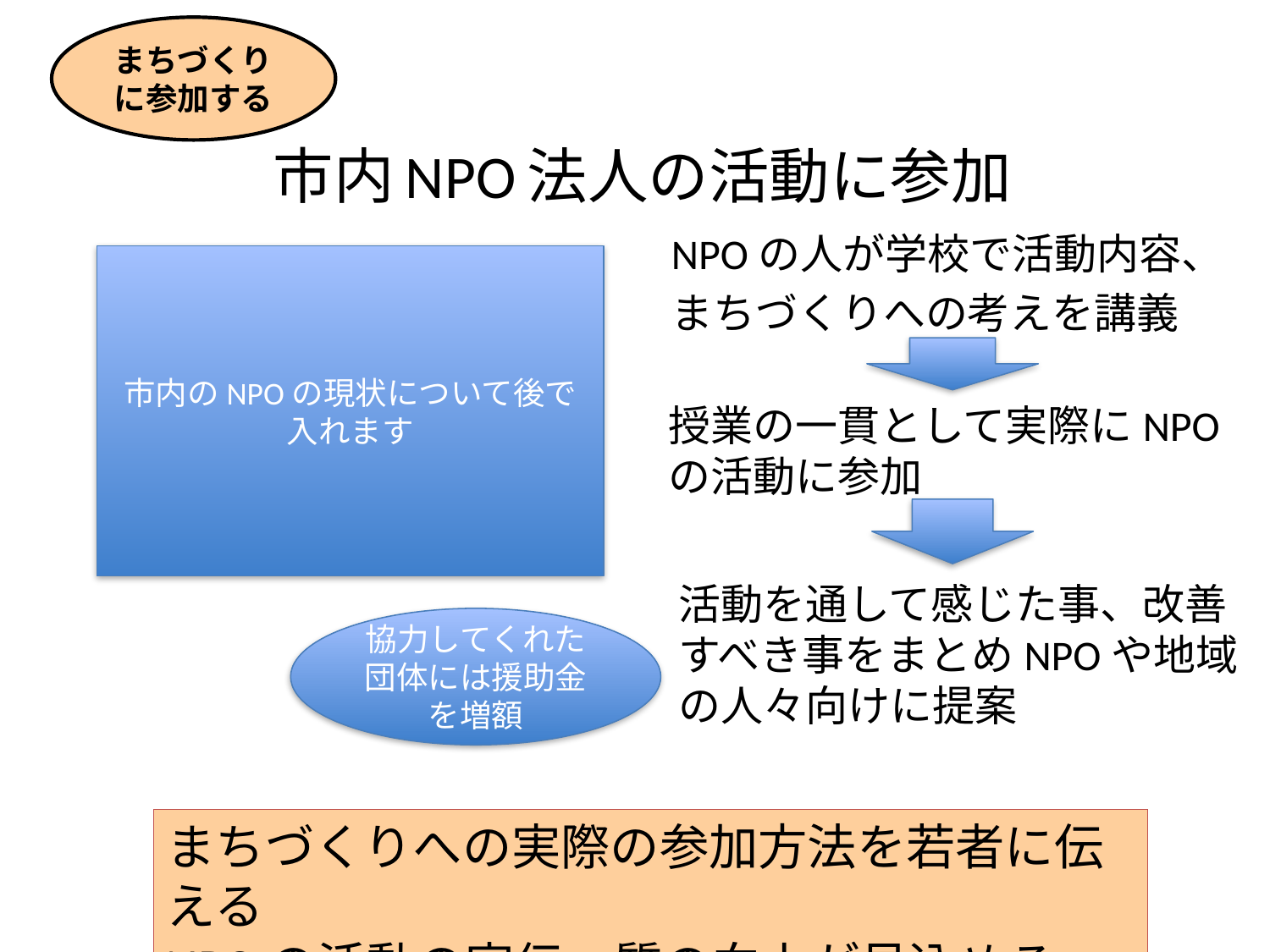

まちづくりに参加する
# 市内NPO法人の活動に参加
NPOの人が学校で活動内容、
まちづくりへの考えを講義

市内のNPOの現状について後で
入れます

授業の一貫として実際にNPOの活動に参加

活動を通して感じた事、改善すべき事をまとめNPOや地域の人々向けに提案
協力してくれた団体には援助金を増額
まちづくりへの実際の参加方法を若者に伝える
NPOの活動の宣伝、質の向上が見込める